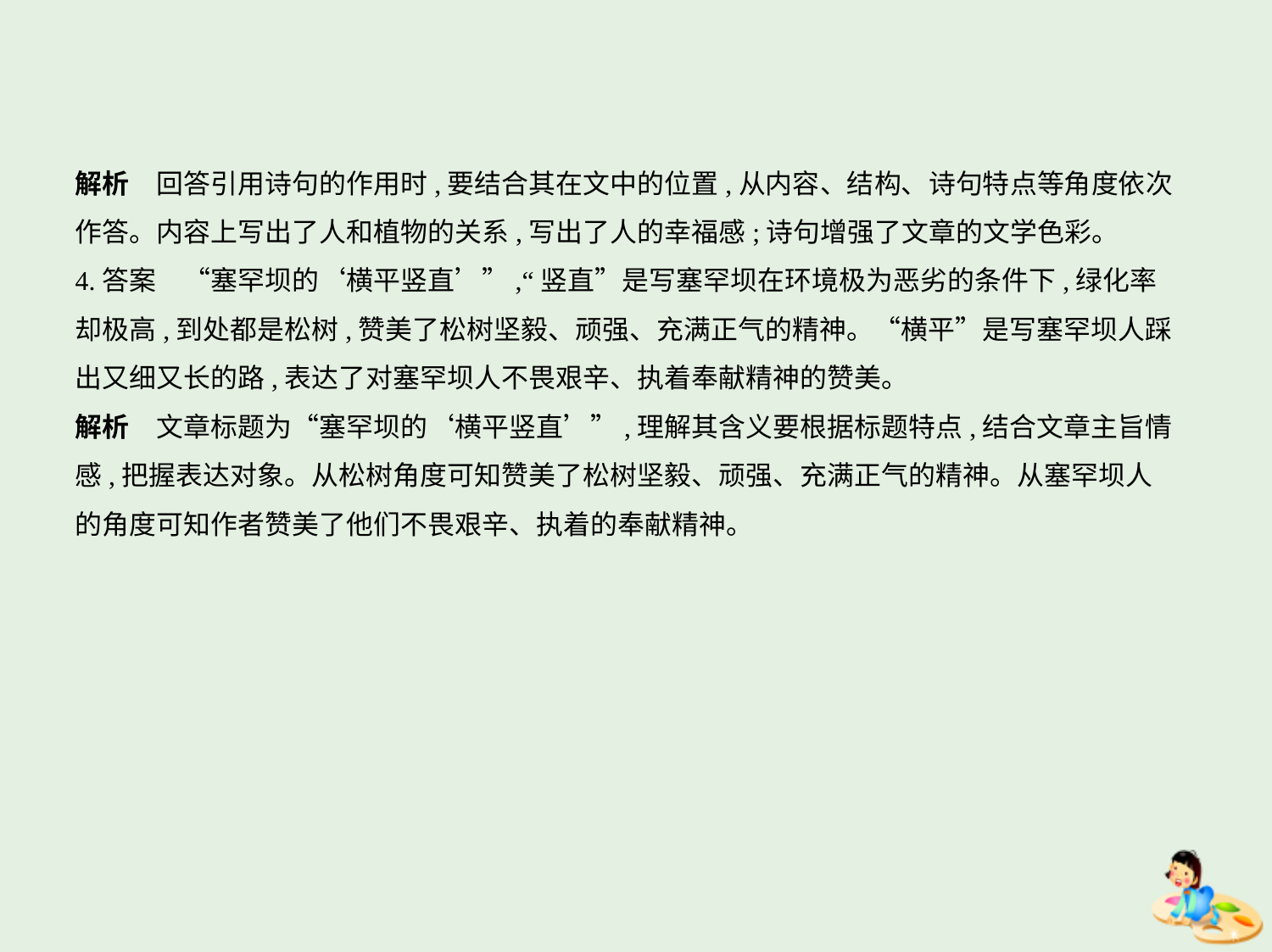

解析　回答引用诗句的作用时,要结合其在文中的位置,从内容、结构、诗句特点等角度依次
作答。内容上写出了人和植物的关系,写出了人的幸福感;诗句增强了文章的文学色彩。
4.答案　“塞罕坝的‘横平竖直’”,“竖直”是写塞罕坝在环境极为恶劣的条件下,绿化率
却极高,到处都是松树,赞美了松树坚毅、顽强、充满正气的精神。“横平”是写塞罕坝人踩
出又细又长的路,表达了对塞罕坝人不畏艰辛、执着奉献精神的赞美。
解析　文章标题为“塞罕坝的‘横平竖直’”,理解其含义要根据标题特点,结合文章主旨情
感,把握表达对象。从松树角度可知赞美了松树坚毅、顽强、充满正气的精神。从塞罕坝人
的角度可知作者赞美了他们不畏艰辛、执着的奉献精神。